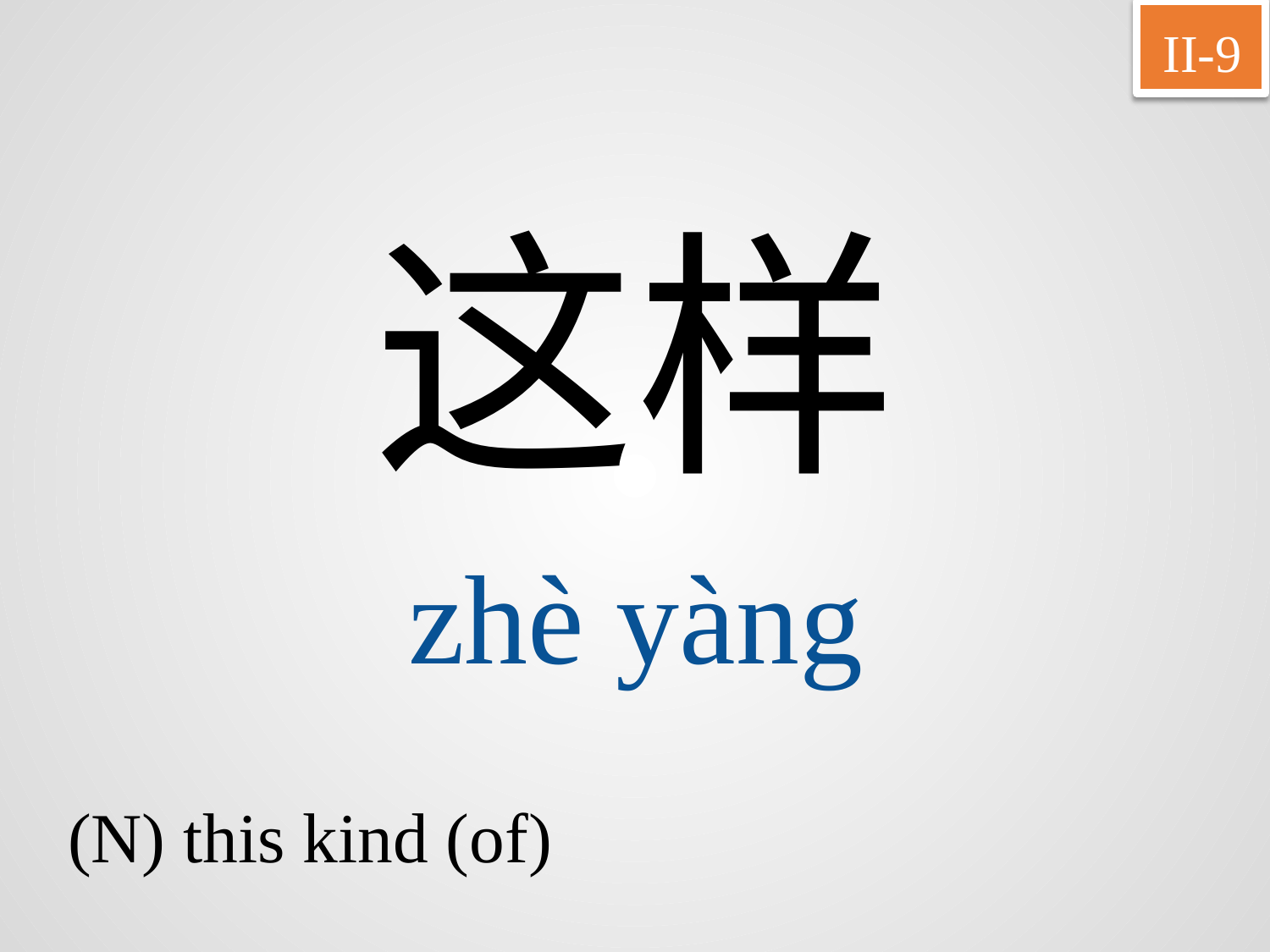

II-9

这样
zhè	yàng
(N) this kind (of)